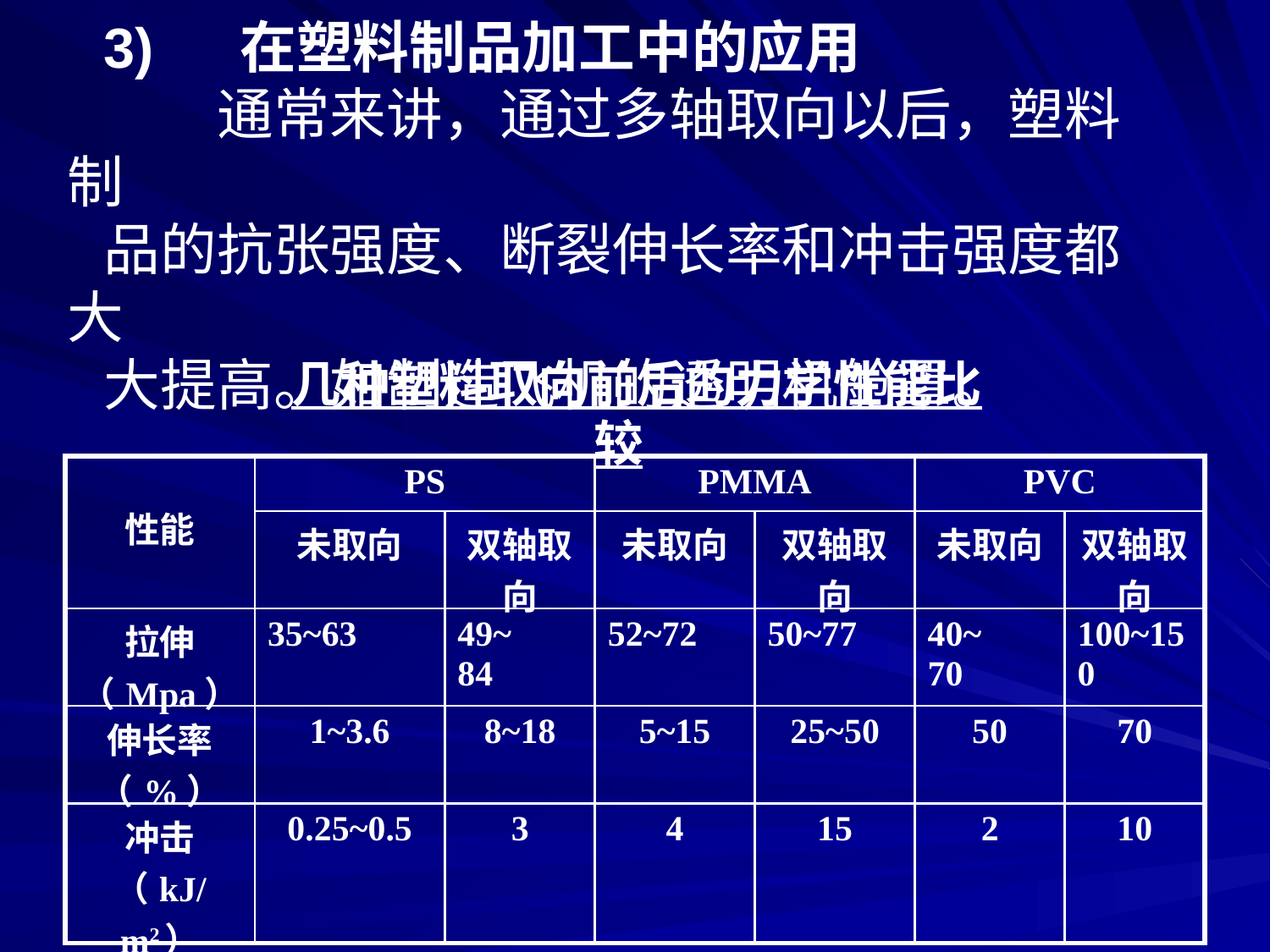

3) 　在塑料制品加工中的应用
　　通常来讲，通过多轴取向以后，塑料制
品的抗张强度、断裂伸长率和冲击强度都大
大提高。如制造飞机的透明机舱罩。
几种塑料取向前后的力学性能比较
| 性能 | PS |  | PMMA |  | PVC |  |
| --- | --- | --- | --- | --- | --- | --- |
|  | 未取向 | 双轴取向 | 未取向 | 双轴取向 | 未取向 | 双轴取向 |
| 拉伸（Mpa） | 35~63 | 49~ 84 | 52~72 | 50~77 | 40~ 70 | 100~150 |
| 伸长率（%） | 1~3.6 | 8~18 | 5~15 | 25~50 | 50 | 70 |
| 冲击（kJ/m2） | 0.25~0.5 | 3 | 4 | 15 | 2 | 10 |